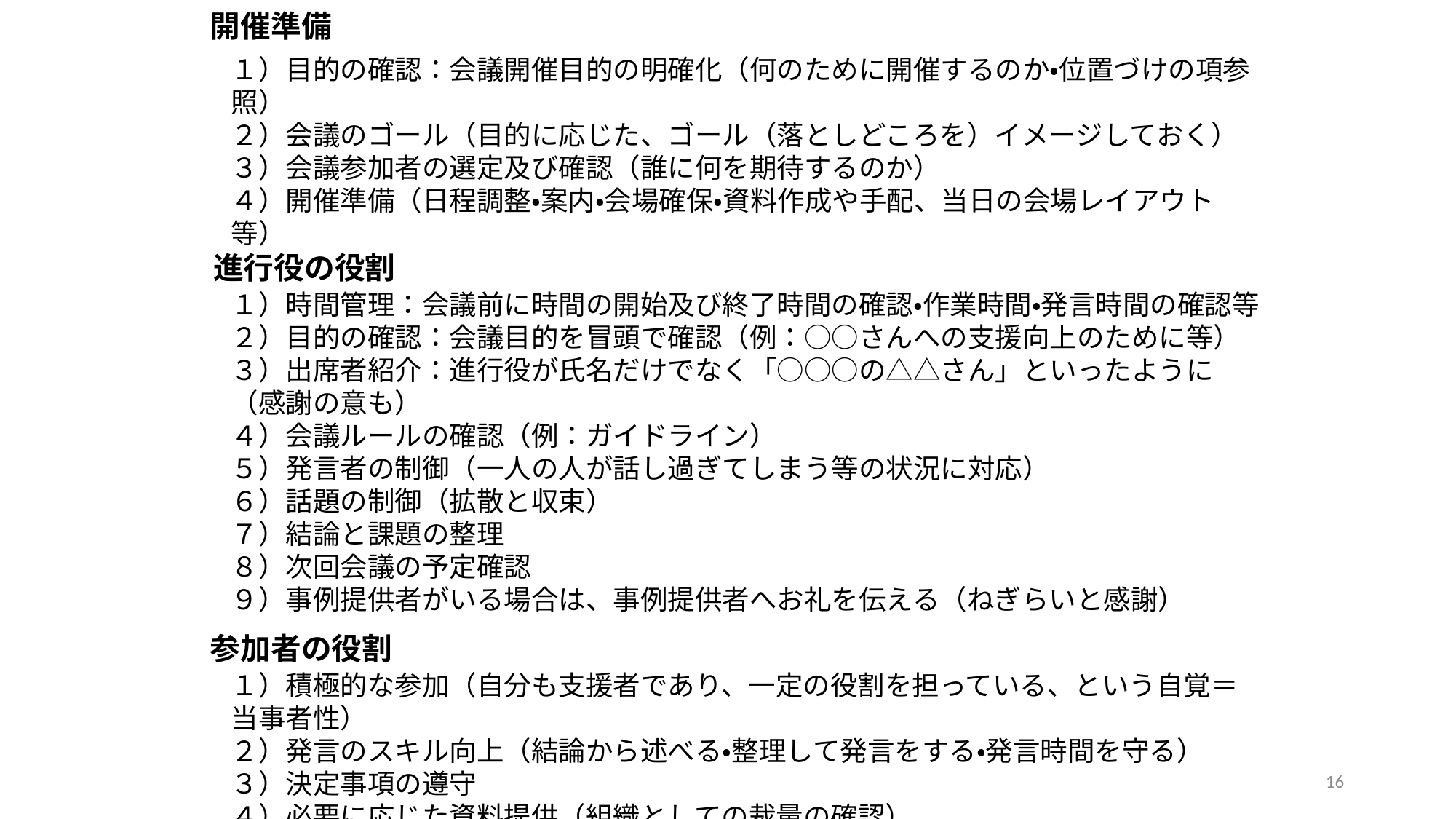

開催準備
１）目的の確認：会議開催目的の明確化（何のために開催するのか・位置づけの項参照）
２）会議のゴール（目的に応じた、ゴール（落としどころを）イメージしておく）
３）会議参加者の選定及び確認（誰に何を期待するのか）
４）開催準備（日程調整・案内・会場確保・資料作成や手配、当日の会場レイアウト等）

進行役の役割
１）時間管理：会議前に時間の開始及び終了時間の確認・作業時間・発言時間の確認等
２）目的の確認：会議目的を冒頭で確認（例：○○さんへの支援向上のために等）
３）出席者紹介：進行役が氏名だけでなく「○○○の△△さん」といったように（感謝の意も）
４）会議ルールの確認（例：ガイドライン）
５）発言者の制御（一人の人が話し過ぎてしまう等の状況に対応）
６）話題の制御（拡散と収束）
７）結論と課題の整理
８）次回会議の予定確認
９）事例提供者がいる場合は、事例提供者へお礼を伝える（ねぎらいと感謝）

参加者の役割
１）積極的な参加（自分も支援者であり、一定の役割を担っている、という自覚＝当事者性）
２）発言のスキル向上（結論から述べる・整理して発言をする・発言時間を守る）
３）決定事項の遵守
４）必要に応じた資料提供（組織としての裁量の確認）

16